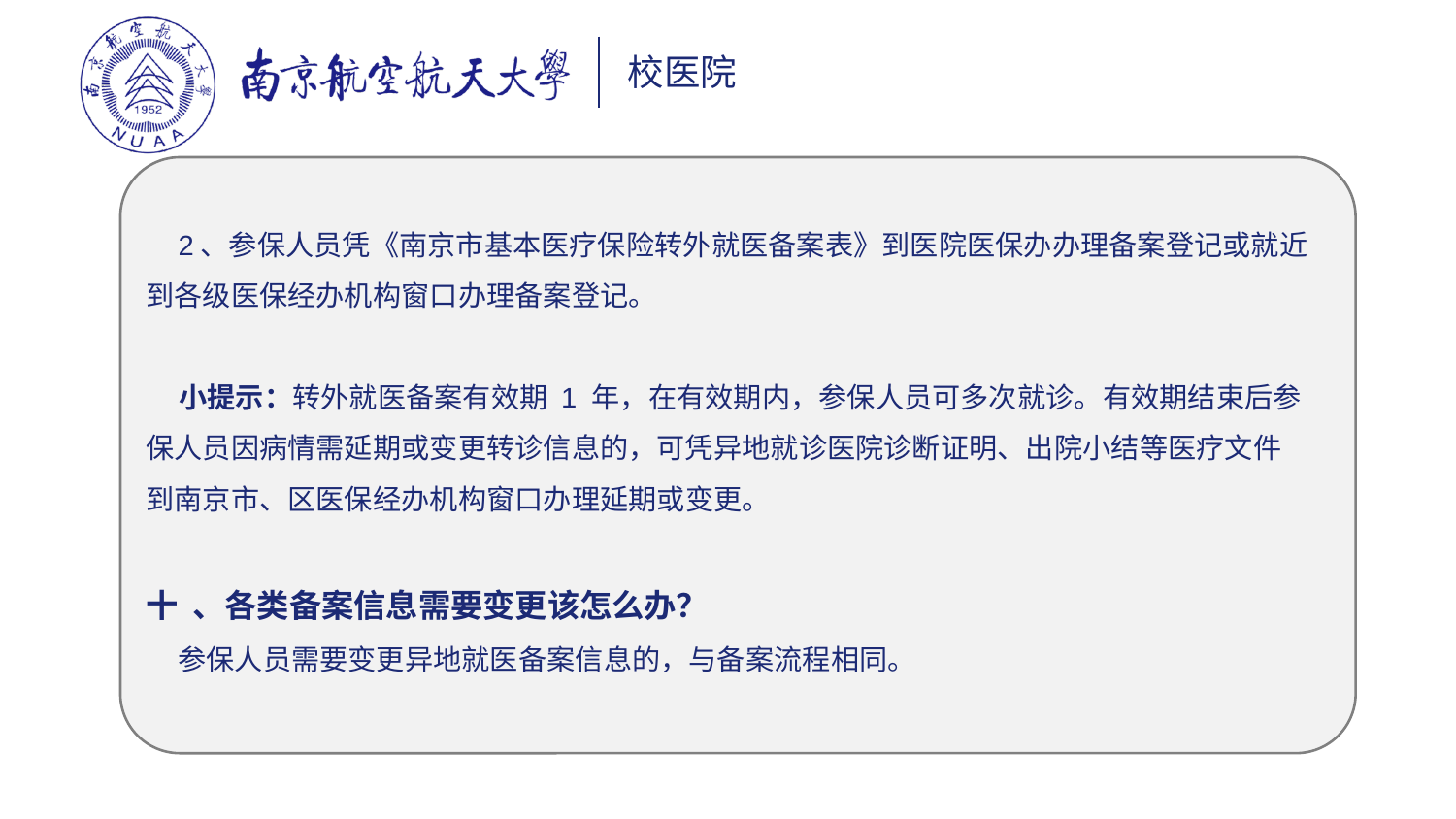

2、参保人员凭《南京市基本医疗保险转外就医备案表》到医院医保办办理备案登记或就近
到各级医保经办机构窗口办理备案登记。

    小提示：转外就医备案有效期 1 年，在有效期内，参保人员可多次就诊。有效期结束后参保人员因病情需延期或变更转诊信息的，可凭异地就诊医院诊断证明、出院小结等医疗文件到南京市、区医保经办机构窗口办理延期或变更。

十  、各类备案信息需要变更该怎么办？
    参保人员需要变更异地就医备案信息的，与备案流程相同。